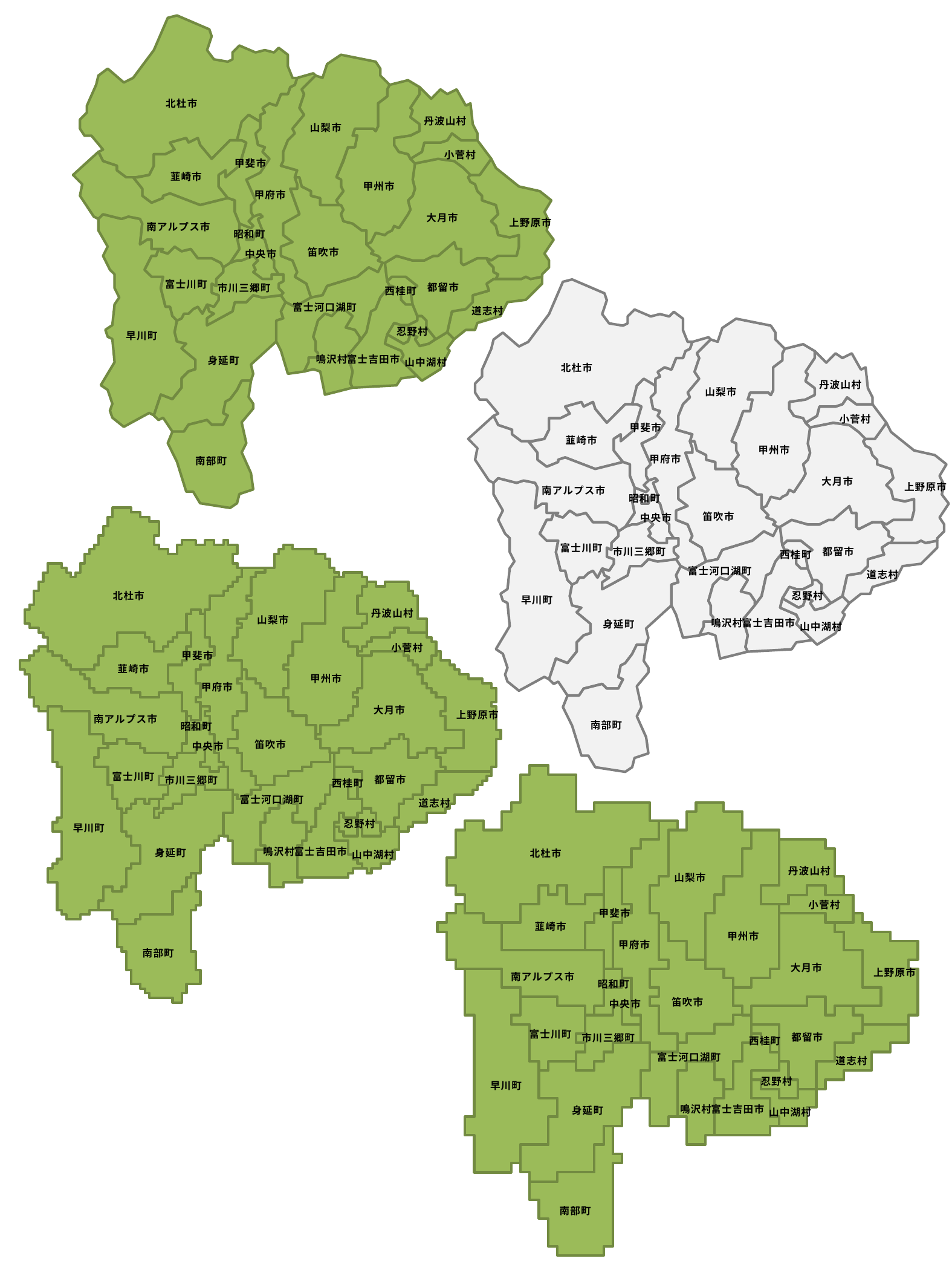

北杜市
丹波山村
山梨市
小菅村
甲斐市
韮崎市
甲州市
甲府市
大月市
上野原市
南アルプス市
昭和町
笛吹市
中央市
富士川町
都留市
市川三郷町
西桂町
富士河口湖町
道志村
忍野村
早川町
富士吉田市
鳴沢村
身延町
山中湖村
南部町

北杜市
丹波山村
山梨市
小菅村
甲斐市
韮崎市
甲州市
甲府市
大月市
上野原市
南アルプス市
昭和町
笛吹市
中央市
富士川町
都留市
市川三郷町
西桂町
富士河口湖町
道志村
忍野村
早川町
富士吉田市
鳴沢村
身延町
山中湖村
南部町

北杜市
丹波山村
山梨市
小菅村
甲斐市
韮崎市
甲州市
甲府市
大月市
上野原市
南アルプス市
昭和町
笛吹市
中央市
富士川町
都留市
市川三郷町
西桂町
富士河口湖町
道志村
忍野村
早川町
富士吉田市
鳴沢村
身延町
山中湖村
南部町

北杜市
丹波山村
山梨市
小菅村
甲斐市
韮崎市
甲州市
甲府市
大月市
上野原市
南アルプス市
昭和町
笛吹市
中央市
富士川町
都留市
市川三郷町
西桂町
富士河口湖町
道志村
忍野村
早川町
富士吉田市
鳴沢村
身延町
山中湖村
南部町